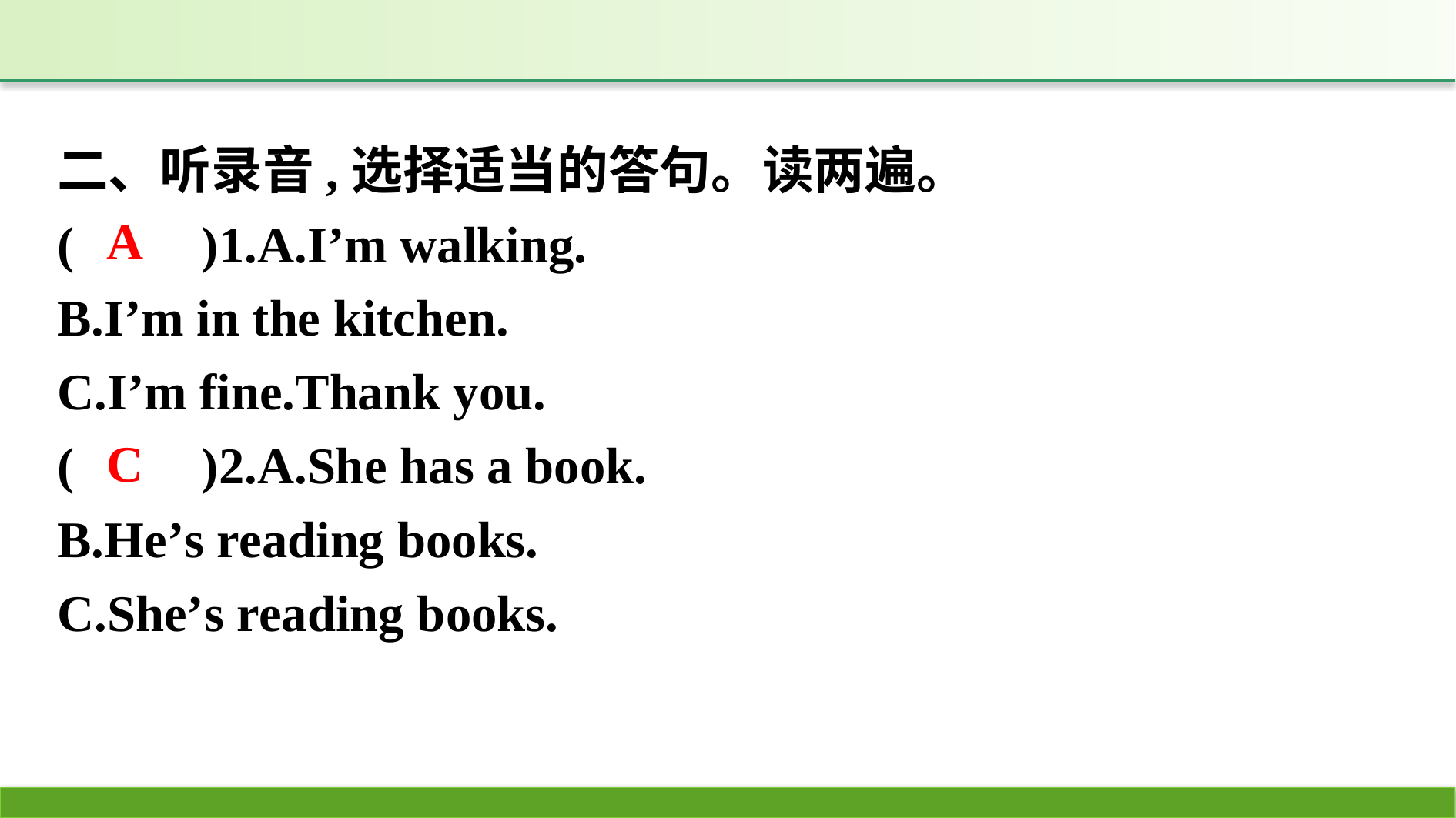

二、听录音,选择适当的答句。读两遍。
(　　)1.A.I’m walking.
B.I’m in the kitchen.
C.I’m fine.Thank you.
(　　)2.A.She has a book.
B.He’s reading books.
C.She’s reading books.
A
C